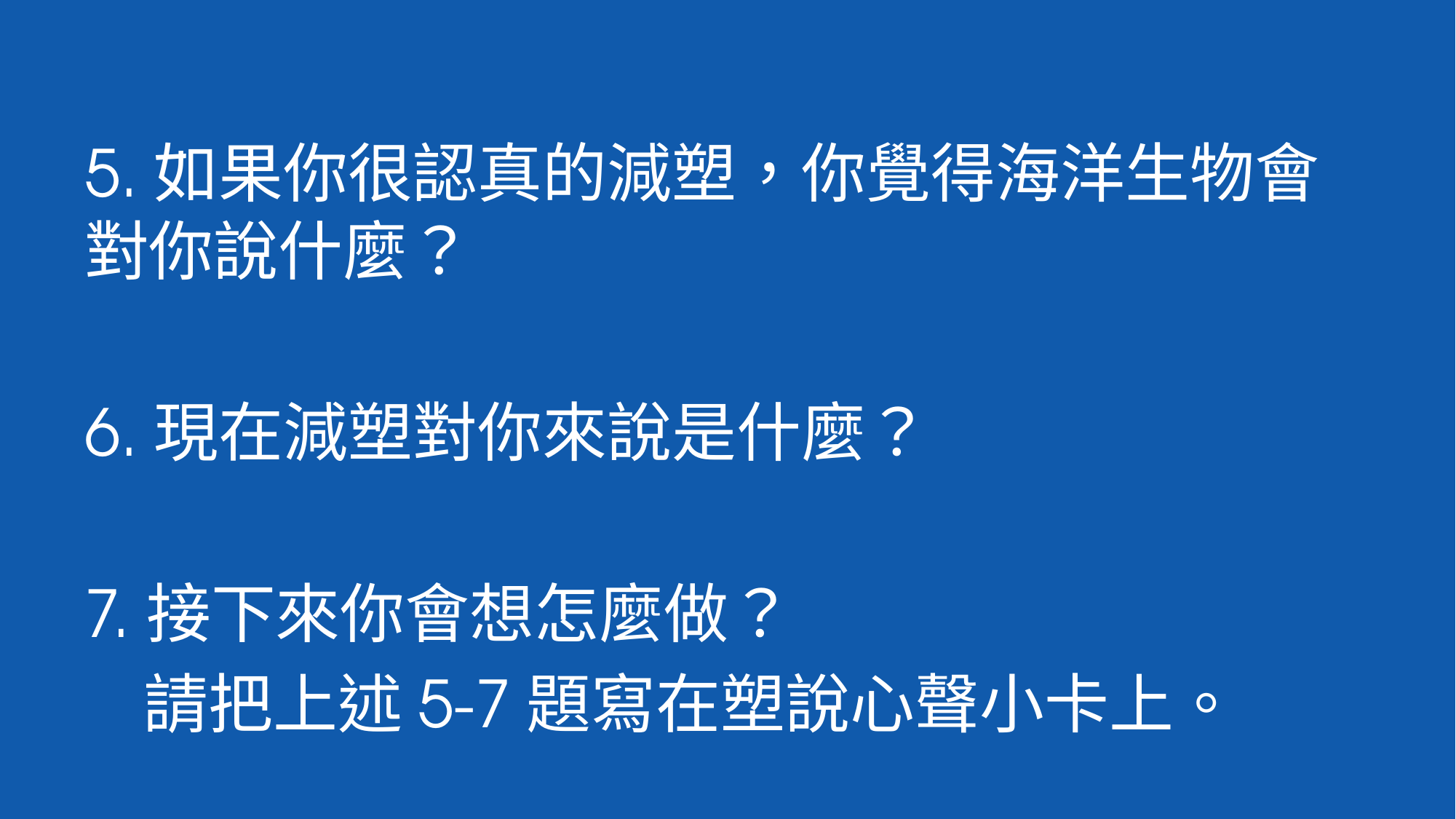

5.如果你很認真的減塑，你覺得海洋生物會對你說什麼？

6.現在減塑對你來說是什麼？

7.接下來你會想怎麼做？
   請把上述5-7題寫在塑說心聲小卡上。